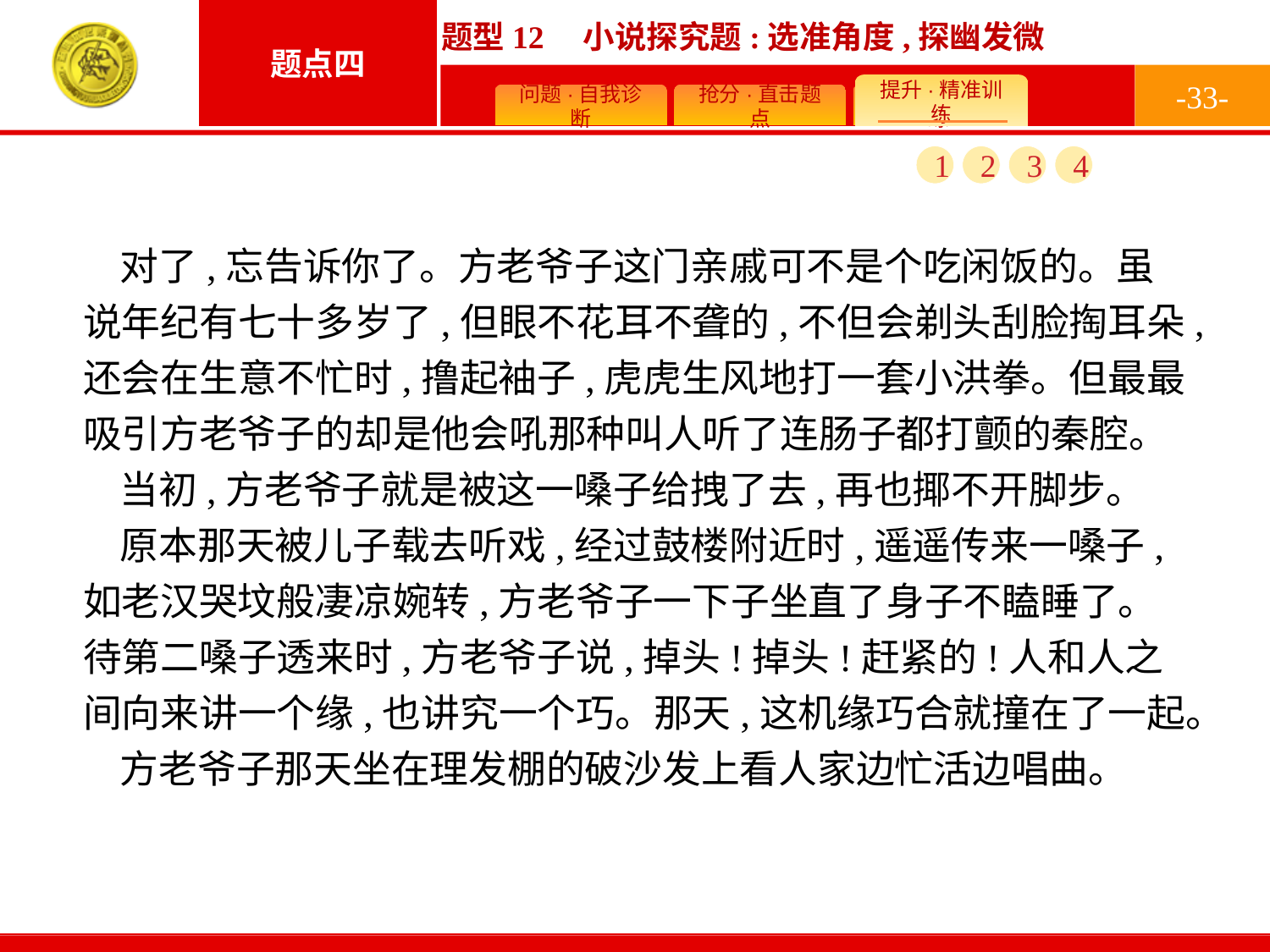

-33-
1
2
3
4
对了,忘告诉你了。方老爷子这门亲戚可不是个吃闲饭的。虽说年纪有七十多岁了,但眼不花耳不聋的,不但会剃头刮脸掏耳朵,还会在生意不忙时,撸起袖子,虎虎生风地打一套小洪拳。但最最吸引方老爷子的却是他会吼那种叫人听了连肠子都打颤的秦腔。
当初,方老爷子就是被这一嗓子给拽了去,再也揶不开脚步。
原本那天被儿子载去听戏,经过鼓楼附近时,遥遥传来一嗓子,如老汉哭坟般凄凉婉转,方老爷子一下子坐直了身子不瞌睡了。待第二嗓子透来时,方老爷子说,掉头!掉头!赶紧的!人和人之间向来讲一个缘,也讲究一个巧。那天,这机缘巧合就撞在了一起。
方老爷子那天坐在理发棚的破沙发上看人家边忙活边唱曲。